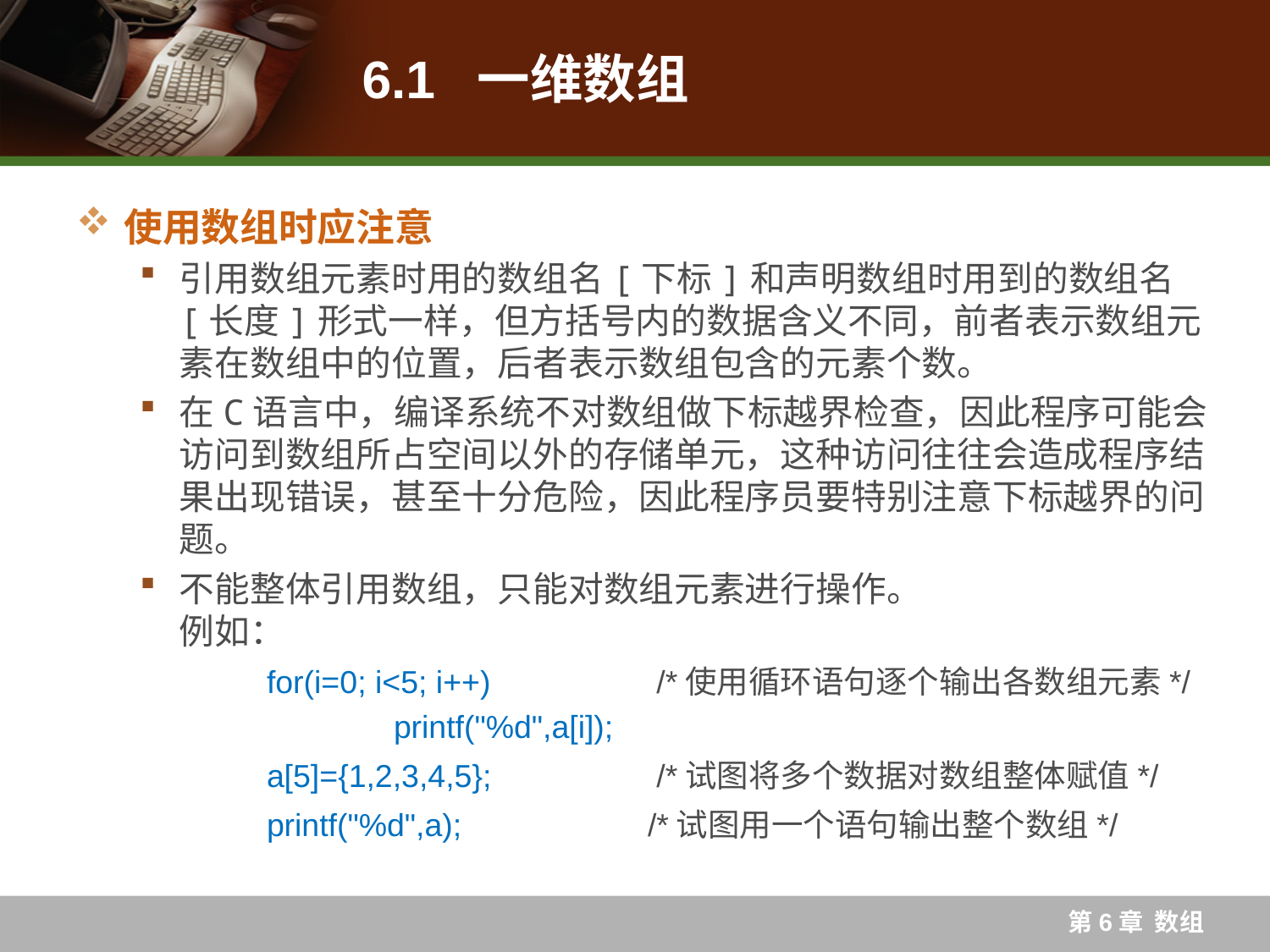

# 6.1  一维数组
使用数组时应注意
引用数组元素时用的数组名[下标]和声明数组时用到的数组名[长度]形式一样，但方括号内的数据含义不同，前者表示数组元素在数组中的位置，后者表示数组包含的元素个数。
在C语言中，编译系统不对数组做下标越界检查，因此程序可能会访问到数组所占空间以外的存储单元，这种访问往往会造成程序结果出现错误，甚至十分危险，因此程序员要特别注意下标越界的问题。
不能整体引用数组，只能对数组元素进行操作。
例如：
	for(i=0; i<5; i++)		 /*使用循环语句逐个输出各数组元素*/
		printf("%d",a[i]);
 	a[5]={1,2,3,4,5};		 /*试图将多个数据对数组整体赋值*/
   	printf("%d",a); 		/*试图用一个语句输出整个数组*/

第6章  数组